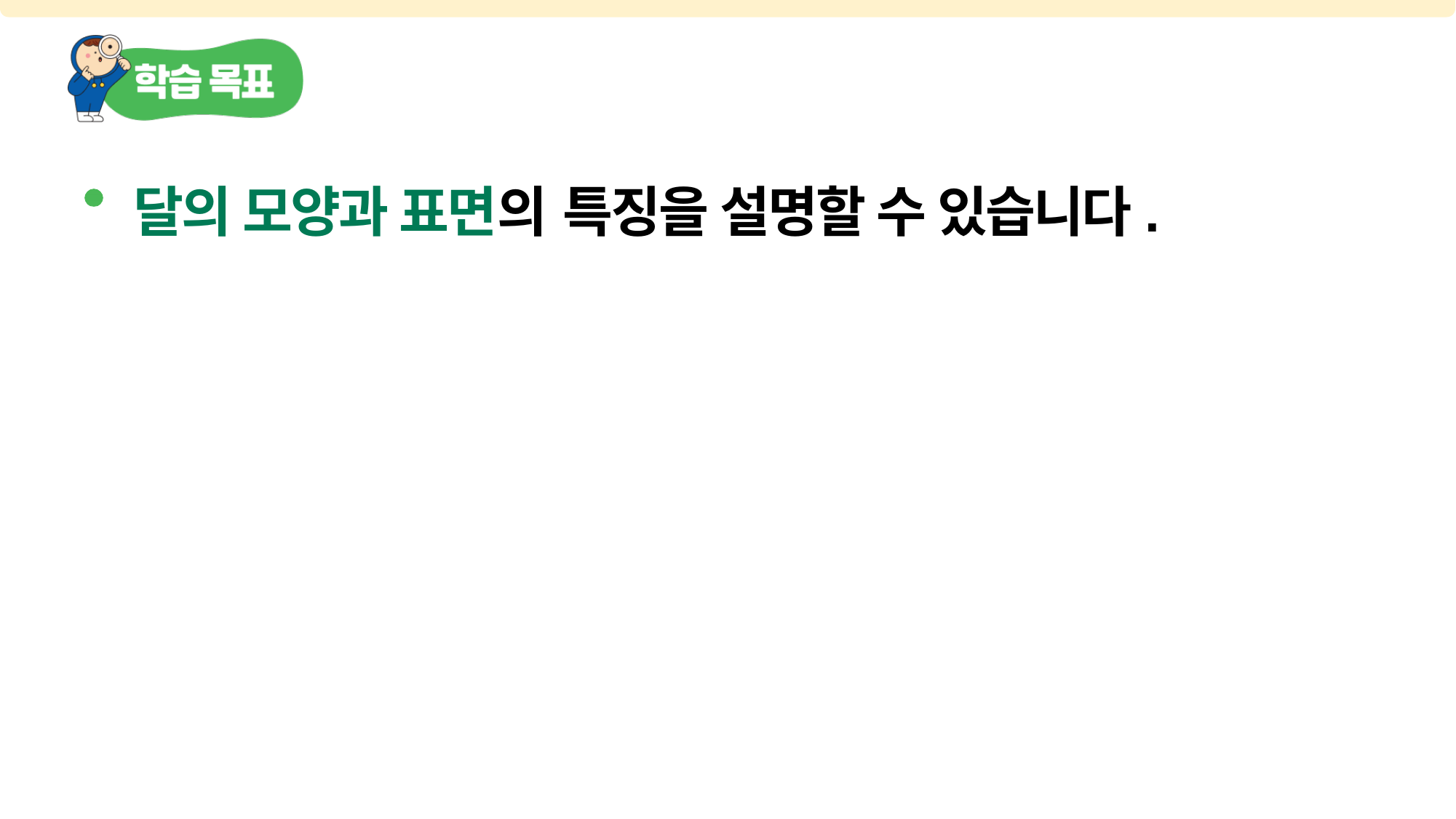

달의 모양과 표면의 특징을 설명할 수 있습니다.